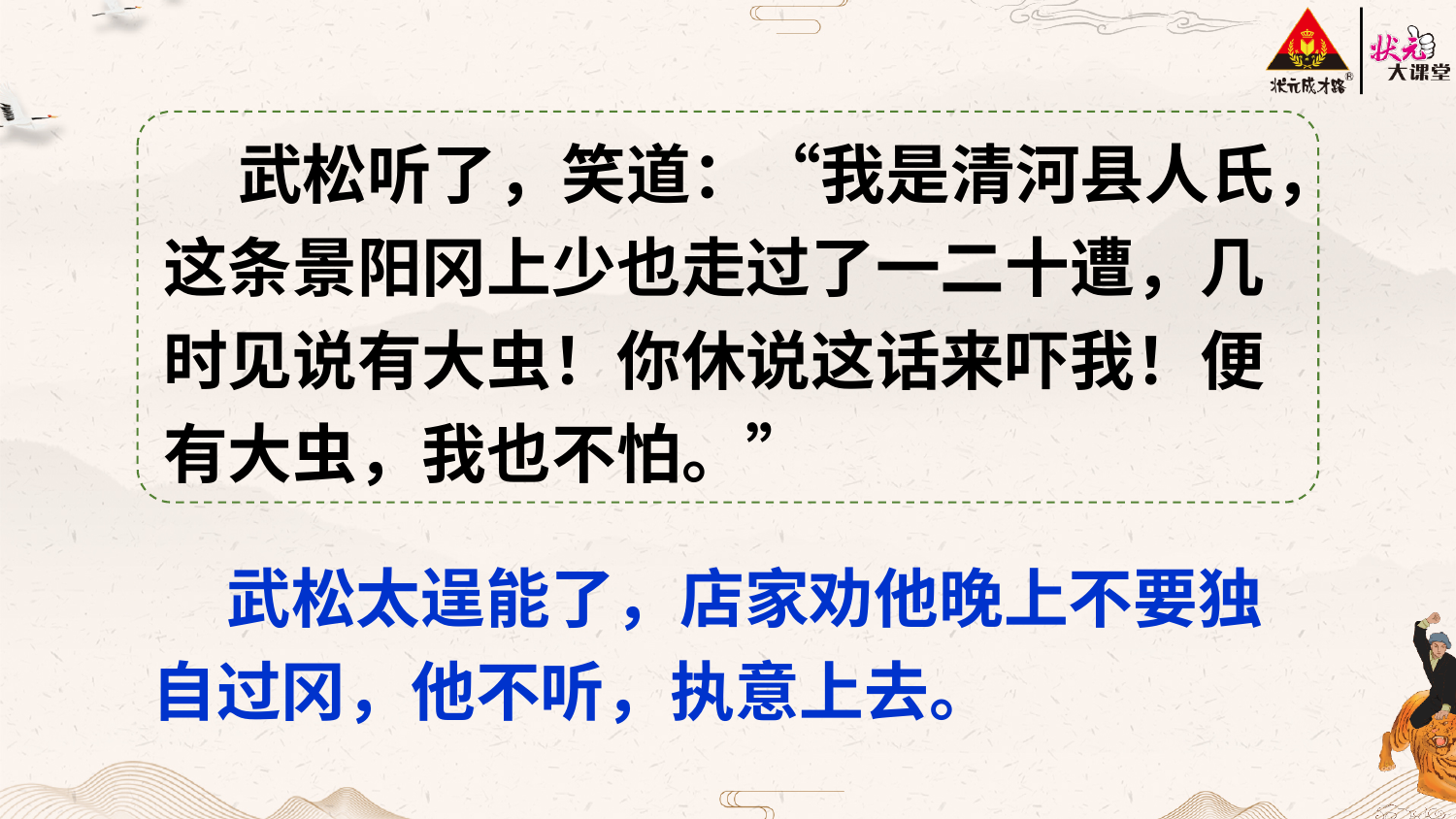

武松听了，笑道：“我是清河县人氏，这条景阳冈上少也走过了一二十遭，几时见说有大虫！你休说这话来吓我！便有大虫，我也不怕。”
    武松太逞能了，店家劝他晚上不要独自过冈，他不听，执意上去。